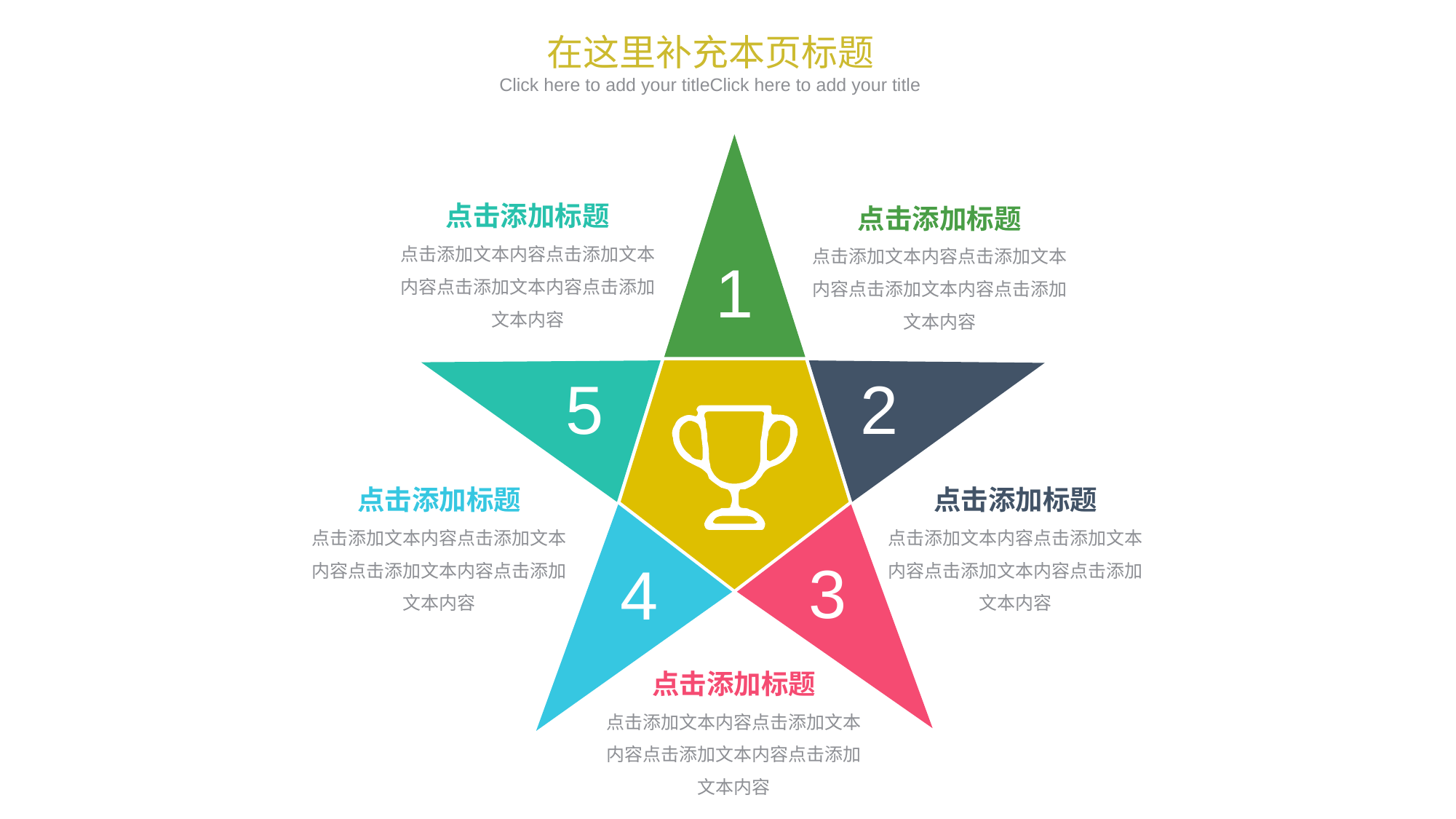

在这里补充本页标题
Click here to add your titleClick here to add your title
1
5

2
4
3

点击添加标题
点击添加文本内容点击添加文本内容点击添加文本内容点击添加文本内容
点击添加标题
点击添加文本内容点击添加文本内容点击添加文本内容点击添加文本内容
点击添加标题
点击添加文本内容点击添加文本内容点击添加文本内容点击添加文本内容
点击添加标题
点击添加文本内容点击添加文本内容点击添加文本内容点击添加文本内容
点击添加标题
点击添加文本内容点击添加文本内容点击添加文本内容点击添加文本内容